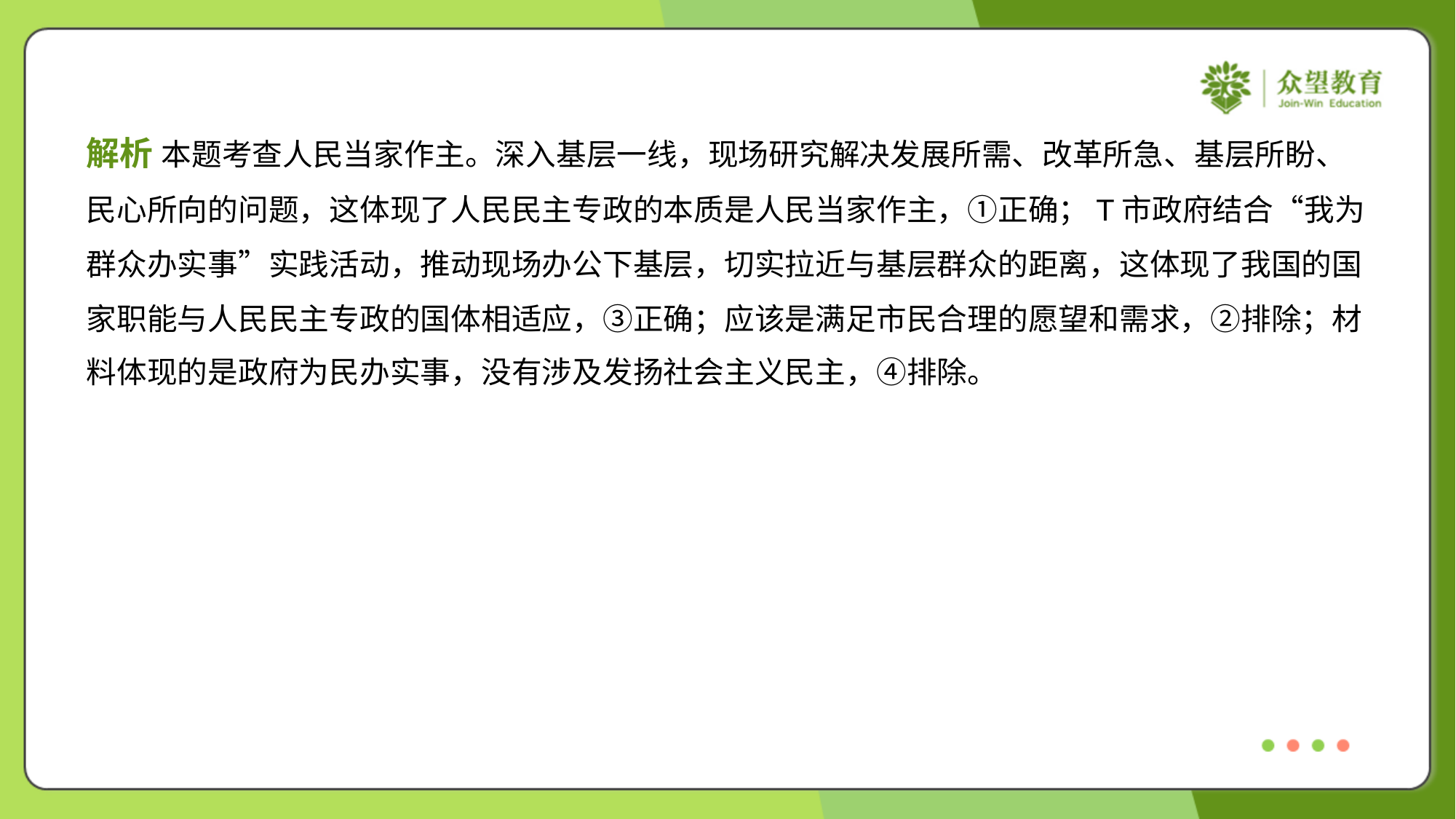

解析 本题考查人民当家作主。深入基层一线，现场研究解决发展所需、改革所急、基层所盼、
民心所向的问题，这体现了人民民主专政的本质是人民当家作主，①正确；T市政府结合“我为
群众办实事”实践活动，推动现场办公下基层，切实拉近与基层群众的距离，这体现了我国的国
家职能与人民民主专政的国体相适应，③正确；应该是满足市民合理的愿望和需求，②排除；材
料体现的是政府为民办实事，没有涉及发扬社会主义民主，④排除。